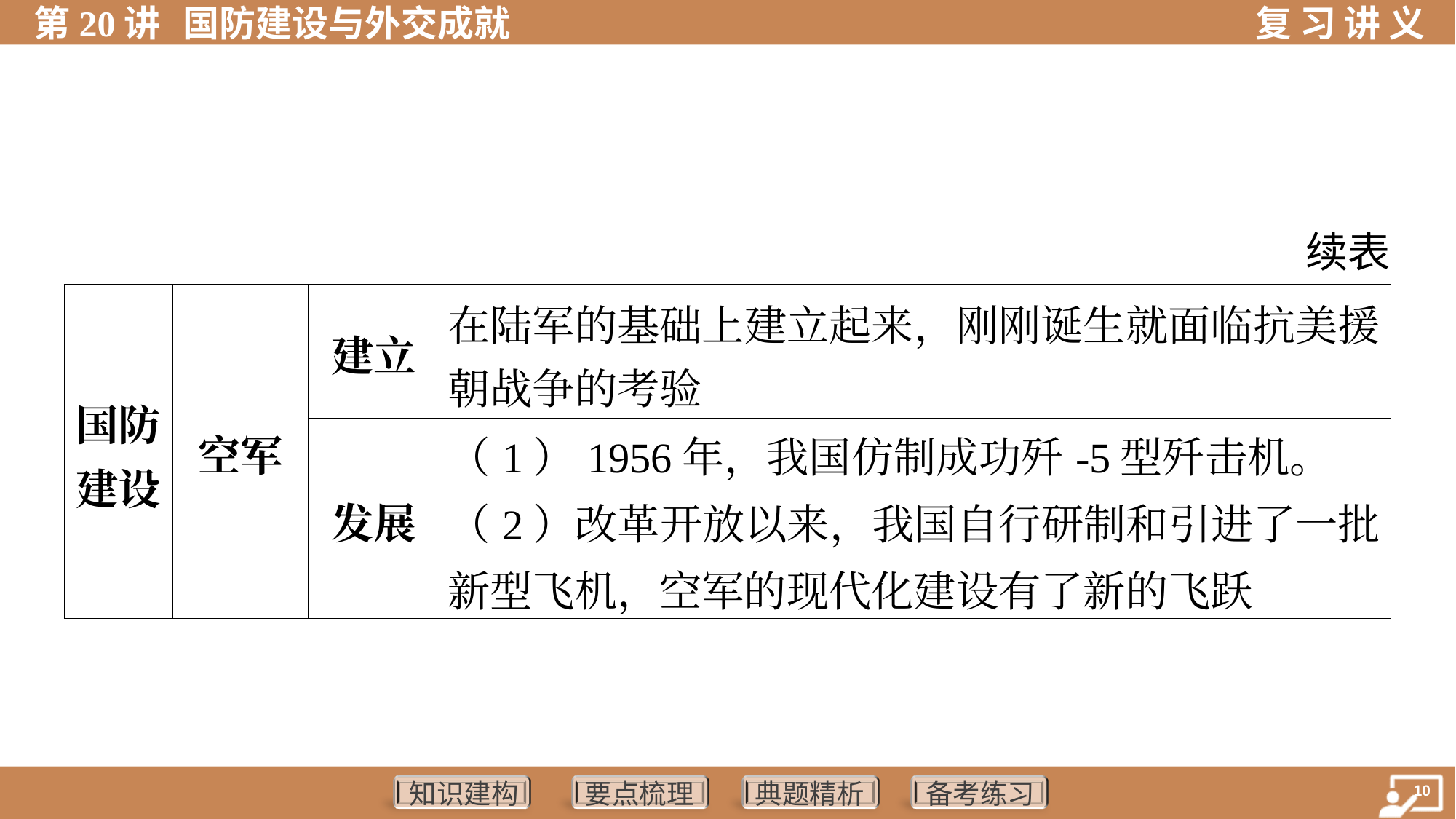

续表
| 国防 建设 | 空军 | 建立 | 在陆军的基础上建立起来，刚刚诞生就面临抗美援 朝战争的考验 |  |  |
| --- | --- | --- | --- | --- | --- |
|  |  | 发展 | （1）1956年，我国仿制成功歼-5型歼击机。 （2）改革开放以来，我国自行研制和引进了一批新型飞机，空军的现代化建设有了新的飞跃 |  |  |